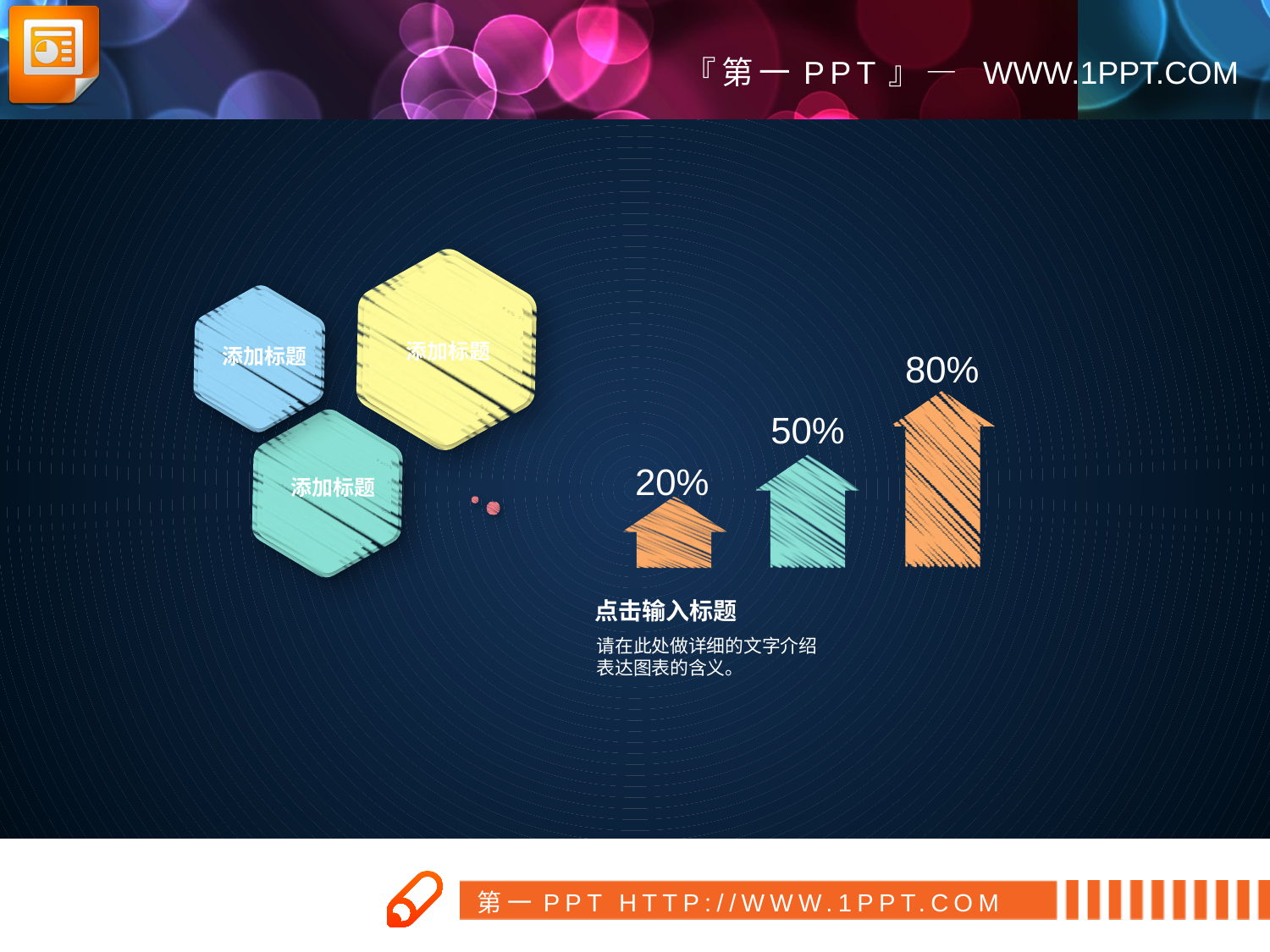

添加标题

添加标题
80%

50%

添加标题
20%

点击输入标题
请在此处做详细的文字介绍
表达图表的含义。